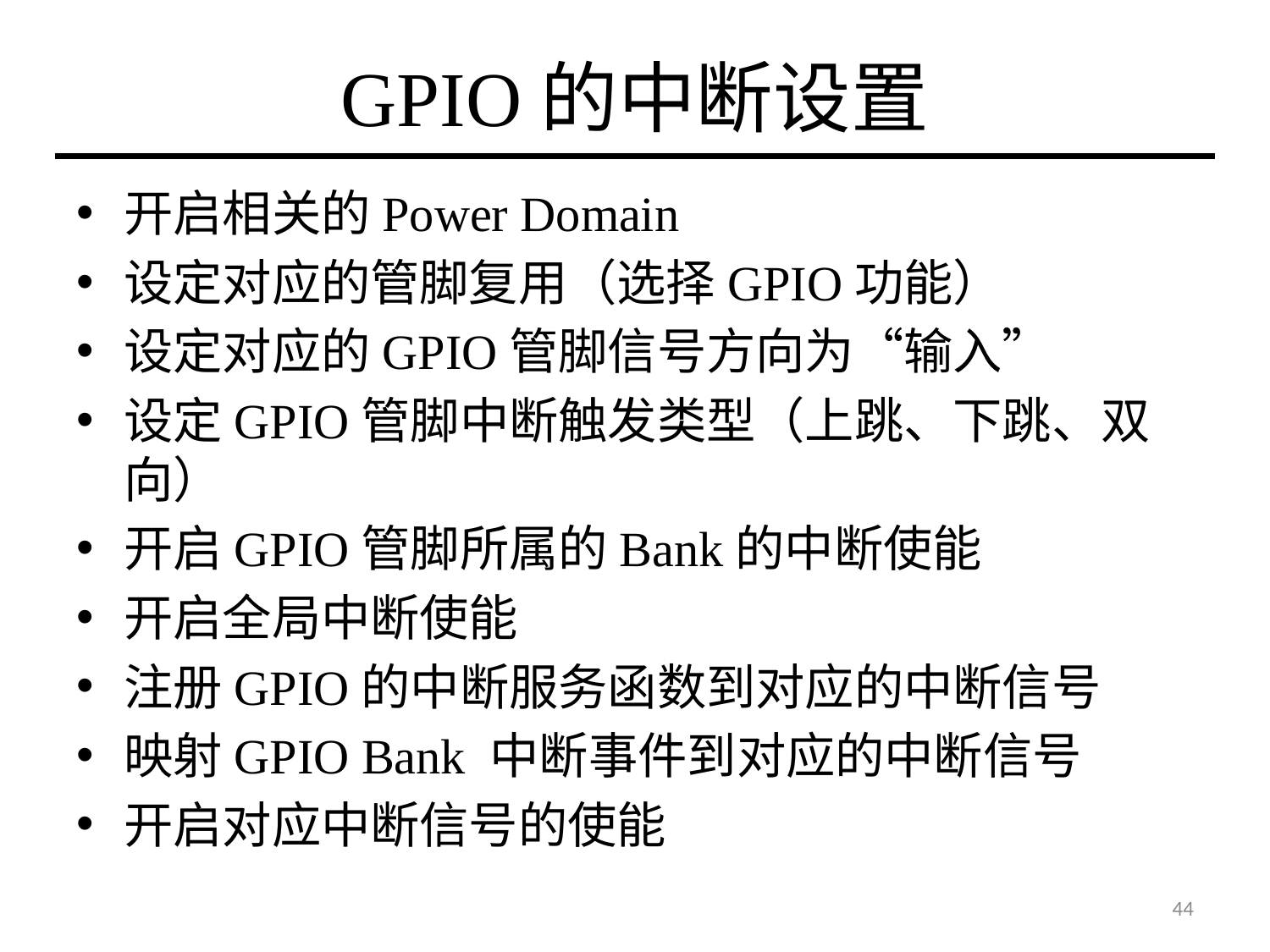

# GPIO的中断设置
开启相关的Power Domain
设定对应的管脚复用（选择GPIO功能）
设定对应的GPIO管脚信号方向为“输入”
设定GPIO管脚中断触发类型（上跳、下跳、双向）
开启GPIO管脚所属的Bank的中断使能
开启全局中断使能
注册GPIO的中断服务函数到对应的中断信号
映射GPIO Bank 中断事件到对应的中断信号
开启对应中断信号的使能
44